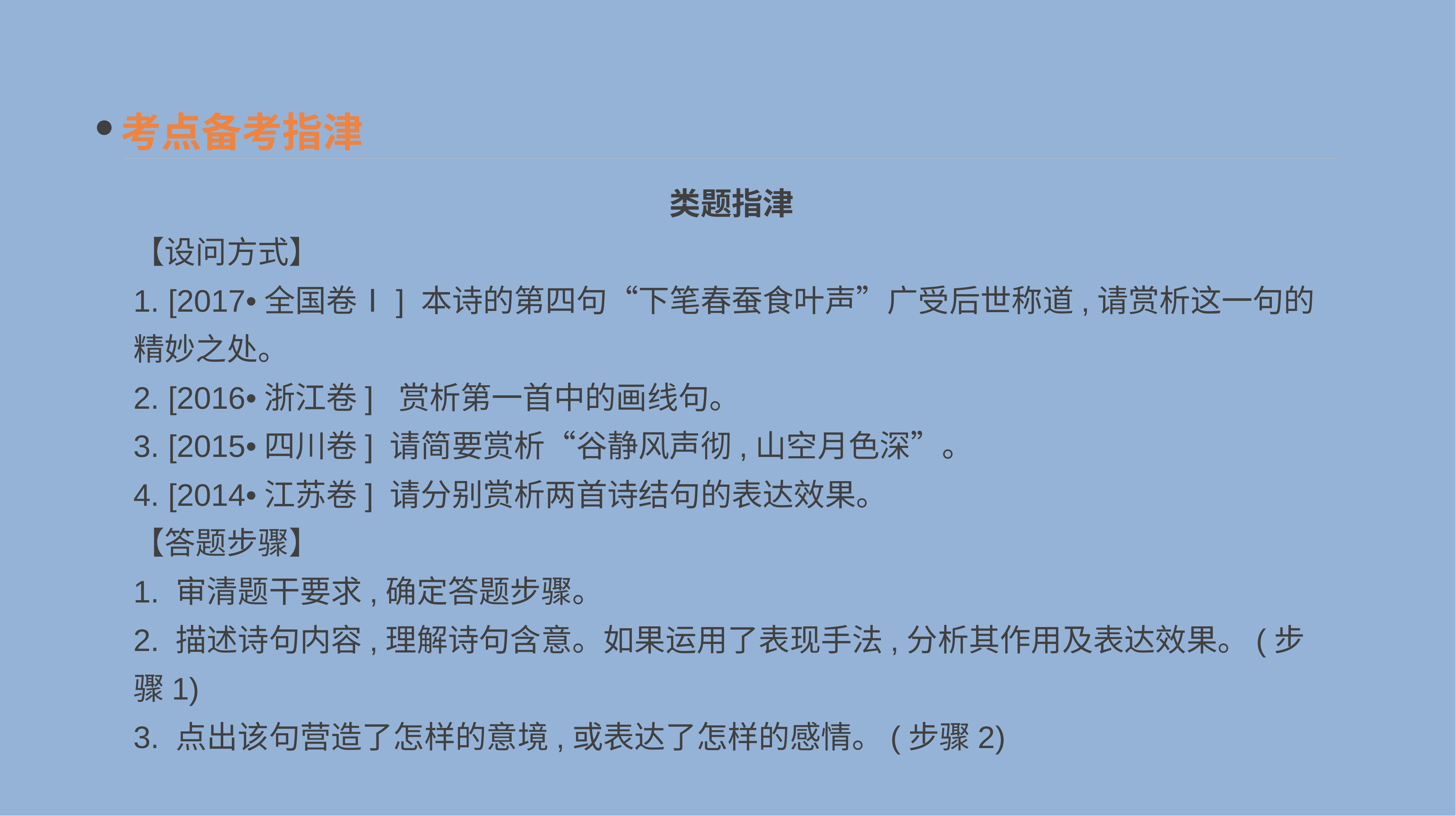

考点备考指津

　类题指津
【设问方式】
1. [2017•全国卷Ⅰ] 本诗的第四句“下笔春蚕食叶声”广受后世称道,请赏析这一句的精妙之处。
2. [2016•浙江卷]  赏析第一首中的画线句。
3. [2015•四川卷] 请简要赏析“谷静风声彻,山空月色深”。
4. [2014•江苏卷] 请分别赏析两首诗结句的表达效果。
【答题步骤】
1. 审清题干要求,确定答题步骤。
2. 描述诗句内容,理解诗句含意。如果运用了表现手法,分析其作用及表达效果。(步骤1)
3. 点出该句营造了怎样的意境,或表达了怎样的感情。(步骤2)